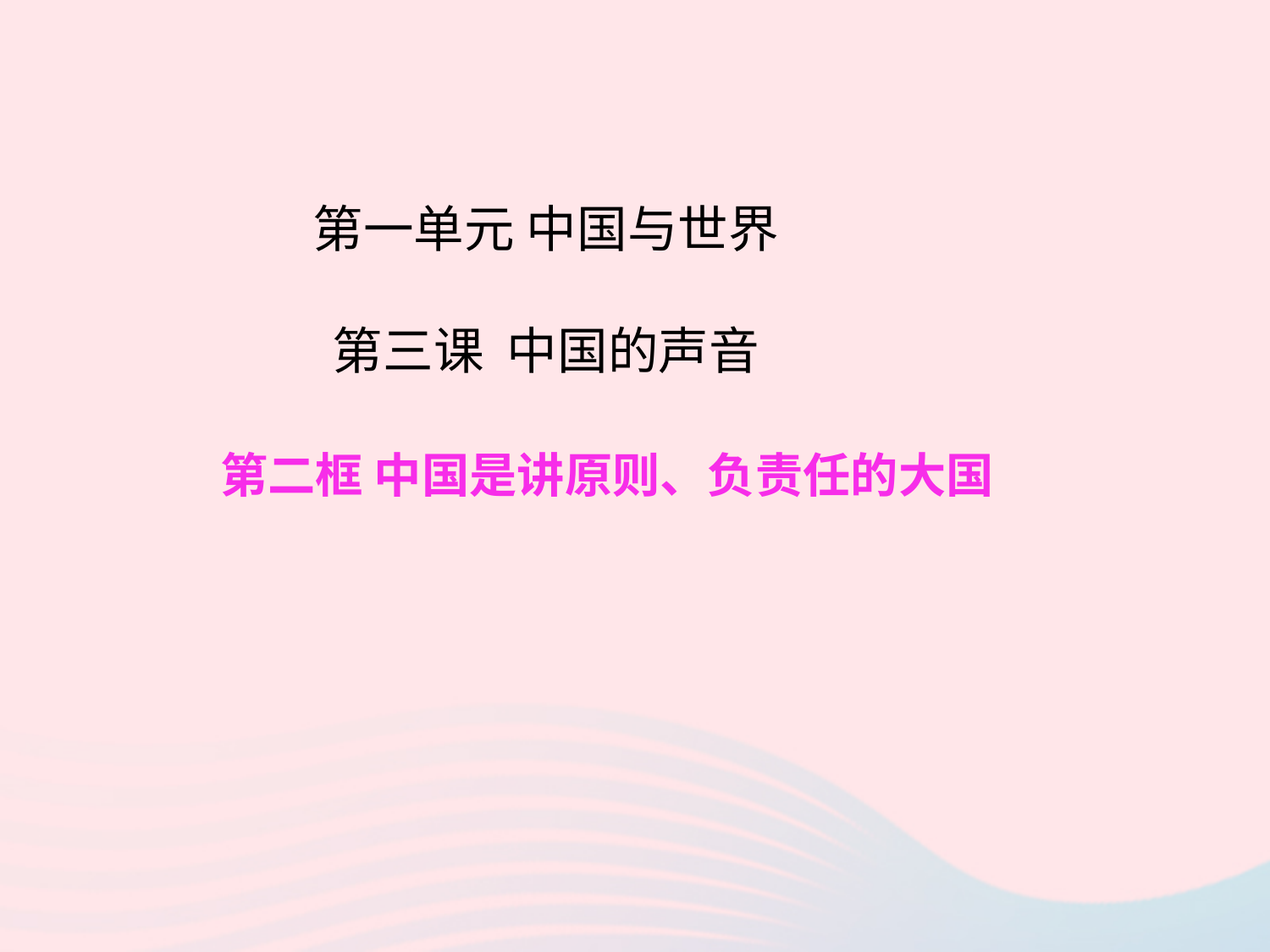

# 第一单元 中国与世界 第三课  中国的声音
第二框 中国是讲原则、负责任的大国